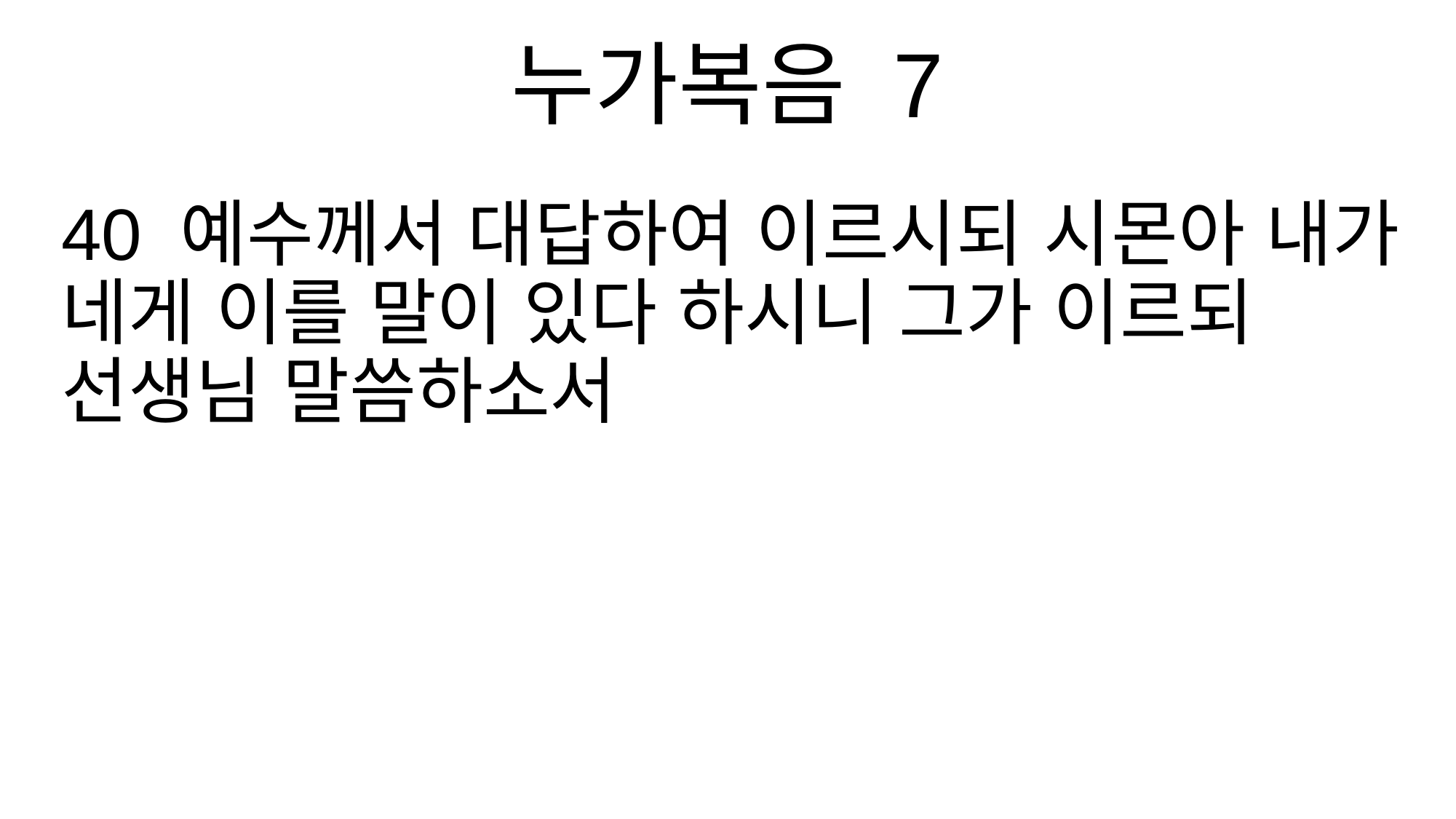

누가복음 7
40 예수께서 대답하여 이르시되 시몬아 내가 네게 이를 말이 있다 하시니 그가 이르되 선생님 말씀하소서